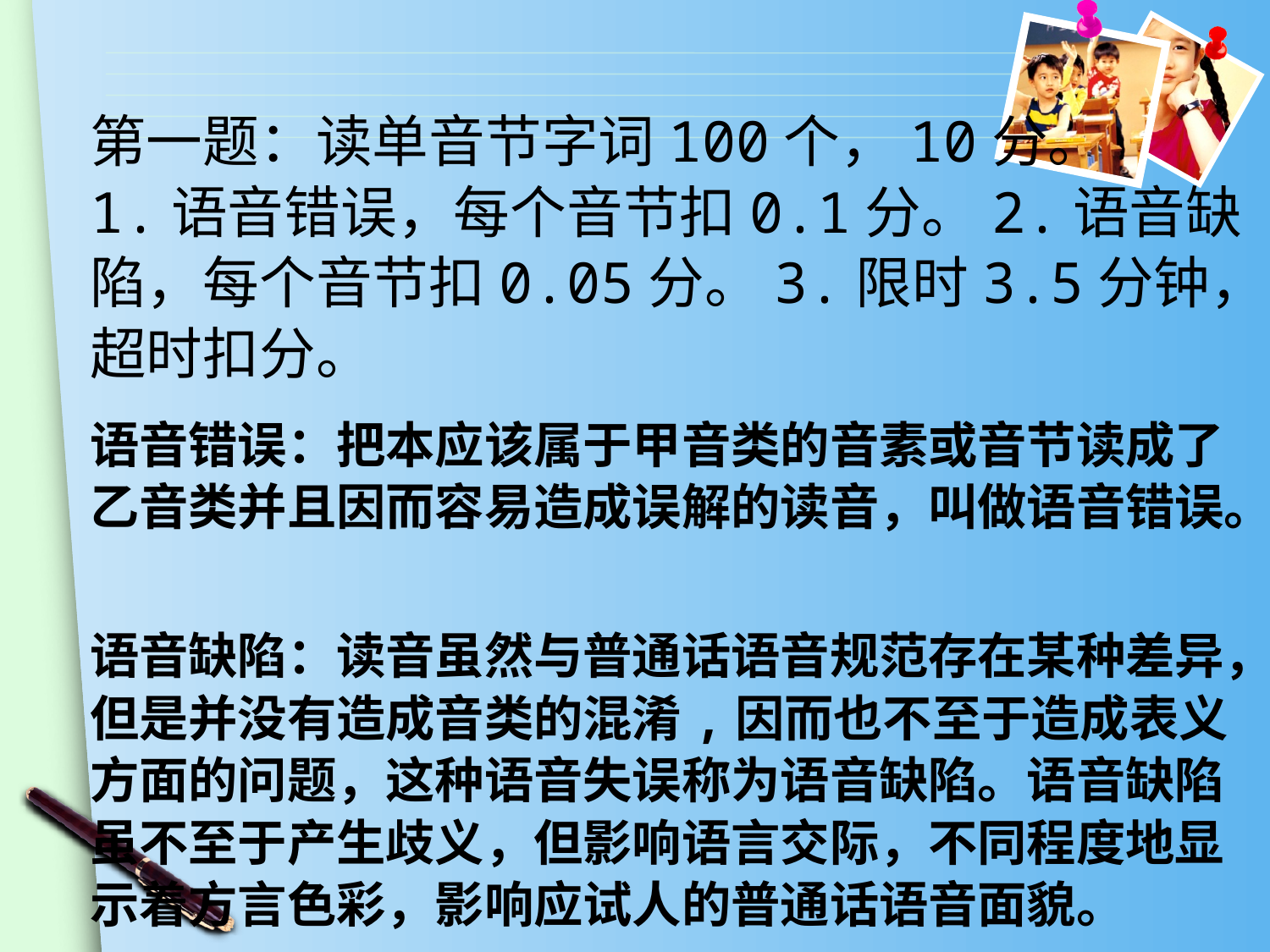

第一题：读单音节字词100个，10分。            1.语音错误，每个音节扣0.1分。2.语音缺陷，每个音节扣0.05分。3.限时3.5分钟，超时扣分。
语音错误：把本应该属于甲音类的音素或音节读成了乙音类并且因而容易造成误解的读音，叫做语音错误。
语音缺陷：读音虽然与普通话语音规范存在某种差异，但是并没有造成音类的混淆,因而也不至于造成表义方面的问题，这种语音失误称为语音缺陷。语音缺陷虽不至于产生歧义，但影响语言交际，不同程度地显示着方言色彩，影响应试人的普通话语音面貌。